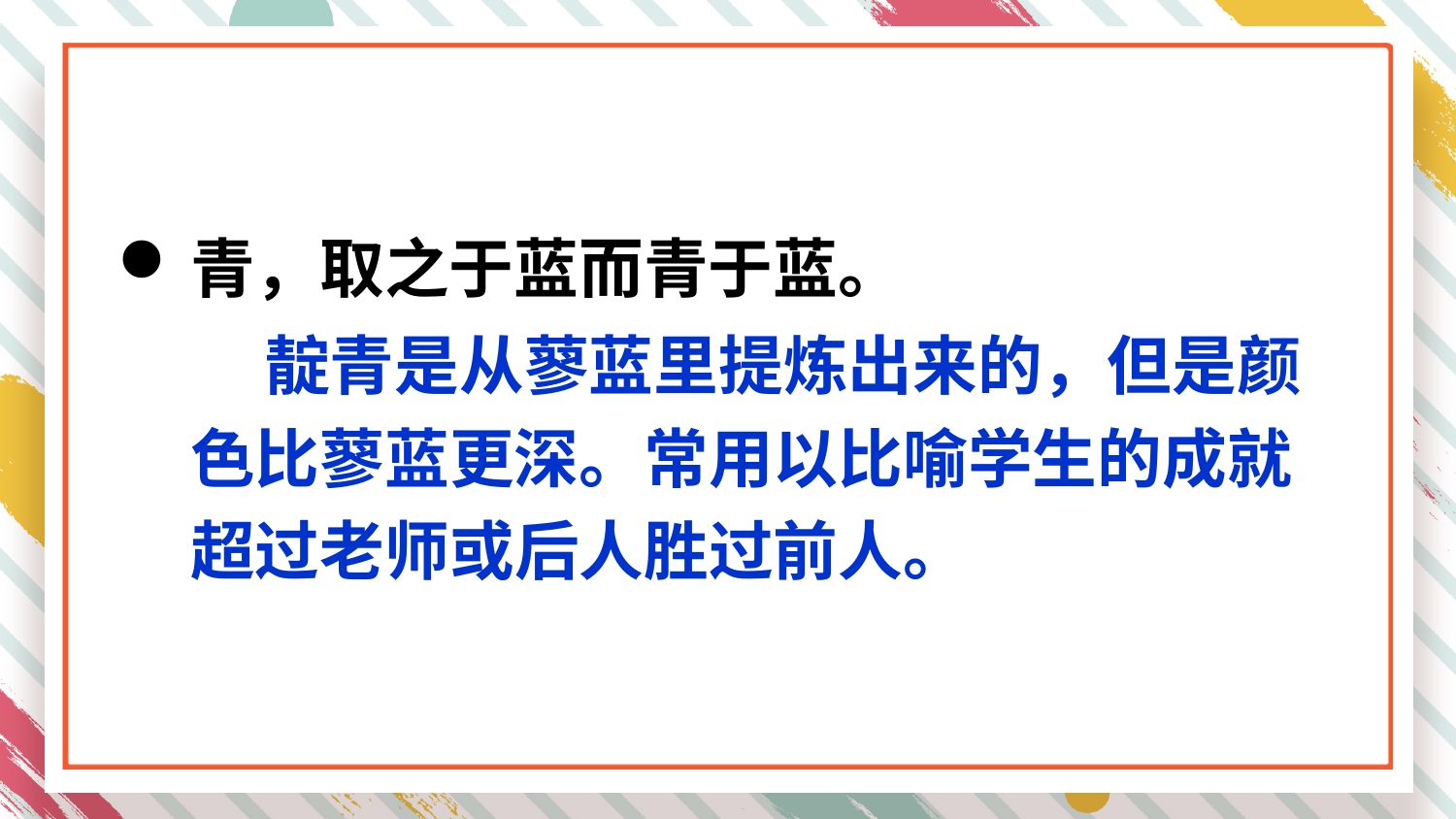

青，取之于蓝而青于蓝。
    靛青是从蓼蓝里提炼出来的，但是颜色比蓼蓝更深。常用以比喻学生的成就超过老师或后人胜过前人。